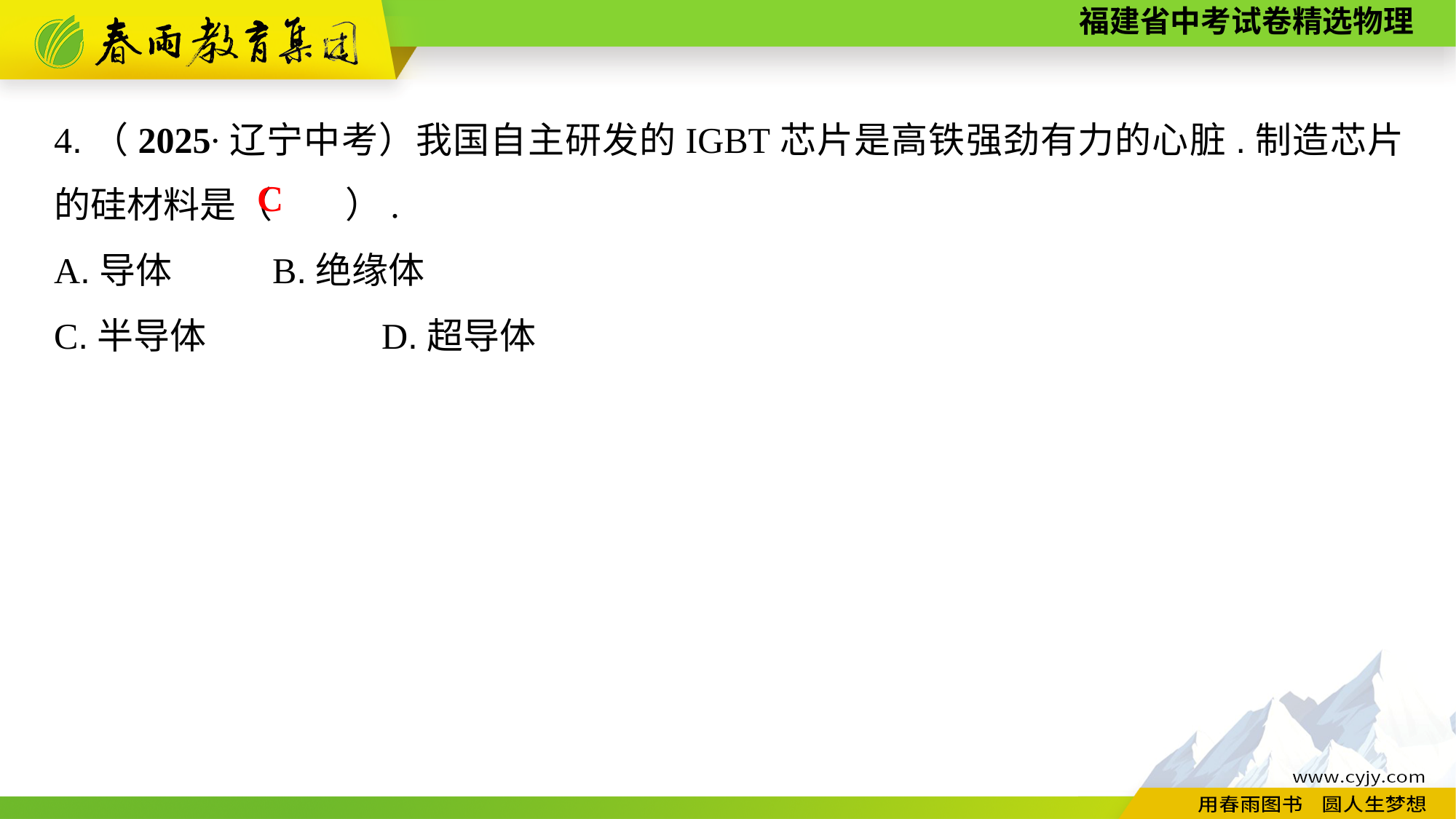

4.（2025∙辽宁中考）我国自主研发的IGBT芯片是高铁强劲有力的心脏.制造芯片的硅材料是（　　）.
A.导体	B.绝缘体
C.半导体　　	D.超导体
C